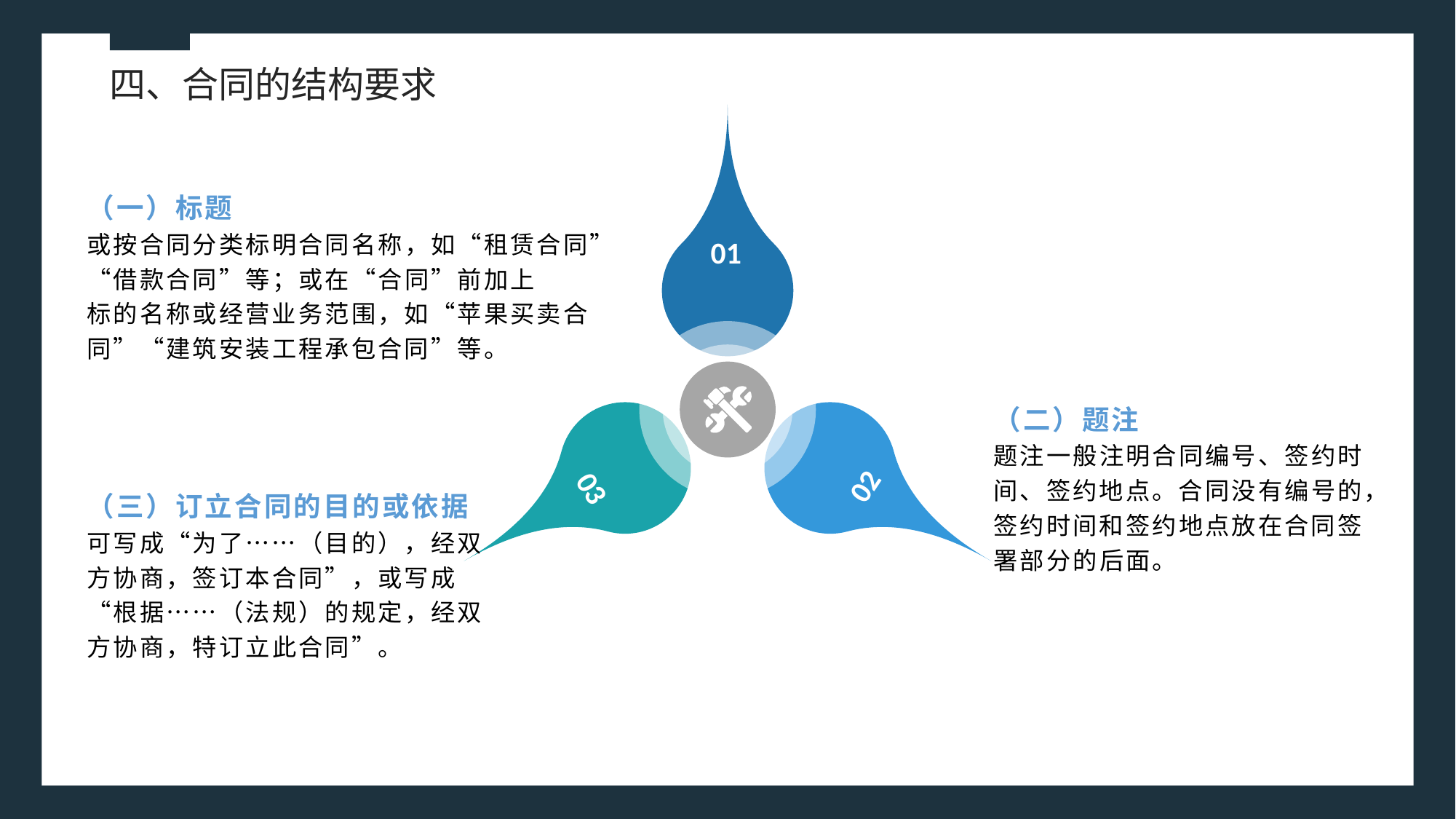

四、合同的结构要求
（一）标题
或按合同分类标明合同名称，如“租赁合同”“借款合同”等；或在“合同”前加上
标的名称或经营业务范围，如“苹果买卖合同”“建筑安装工程承包合同”等。

01

（二）题注
题注一般注明合同编号、签约时间、签约地点。合同没有编号的，签约时间和签约地点放在合同签署部分的后面。

02
03
（三）订立合同的目的或依据
可写成“为了……（目的），经双方协商，签订本合同”，或写成“根据……（法规）的规定，经双方协商，特订立此合同”。